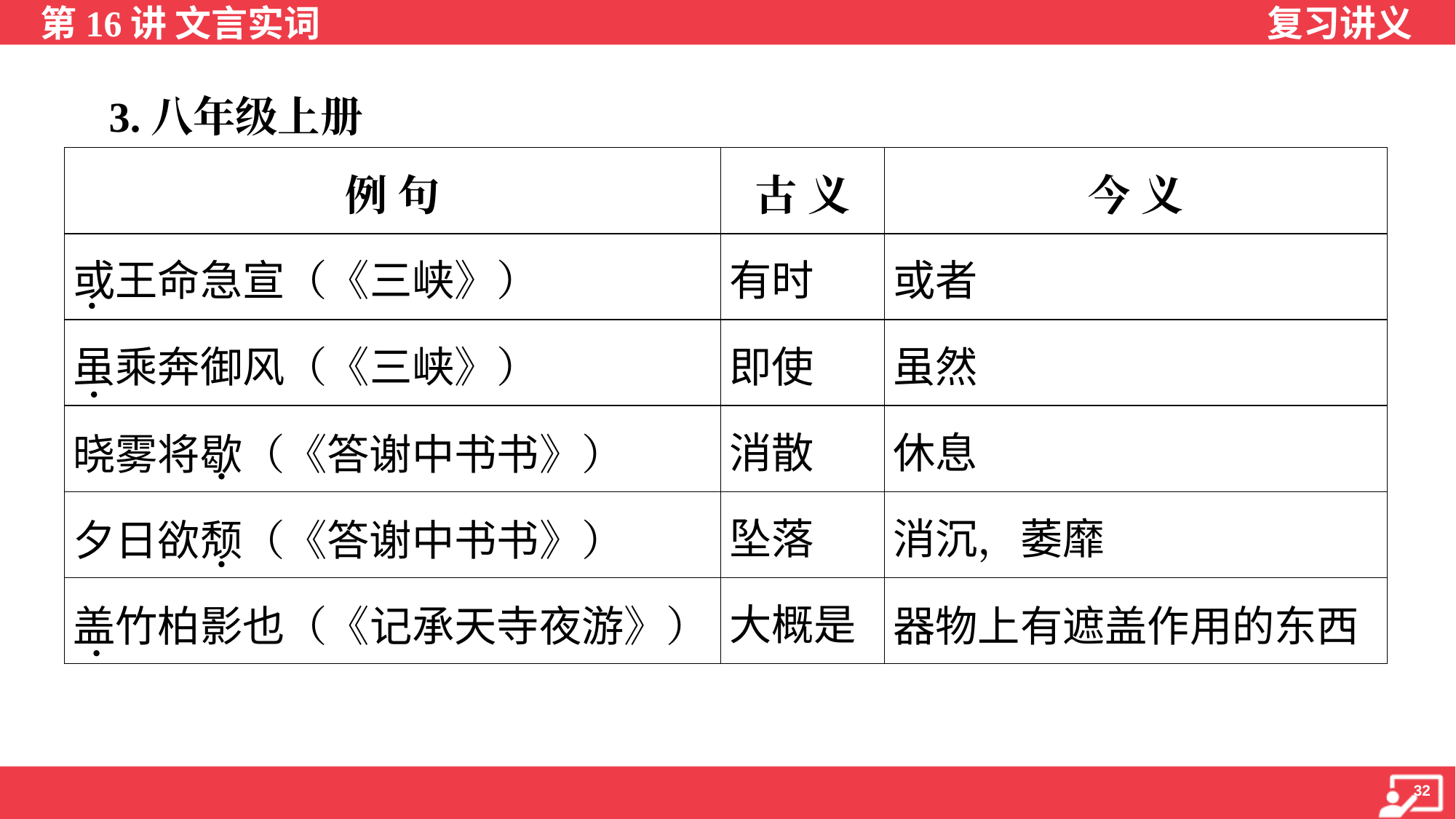

3.八年级上册
| 例 句 | 古 义 | 今 义 |
| --- | --- | --- |
| 或王命急宣（《三峡》） | 有时 | 或者 |
| 虽乘奔御风（《三峡》） | 即使 | 虽然 |
| 晓雾将歇（《答谢中书书》） | 消散 | 休息 |
| 夕日欲颓（《答谢中书书》） | 坠落 | 消沉，萎靡 |
| 盖竹柏影也（《记承天寺夜游》） | 大概是 | 器物上有遮盖作用的东西 |